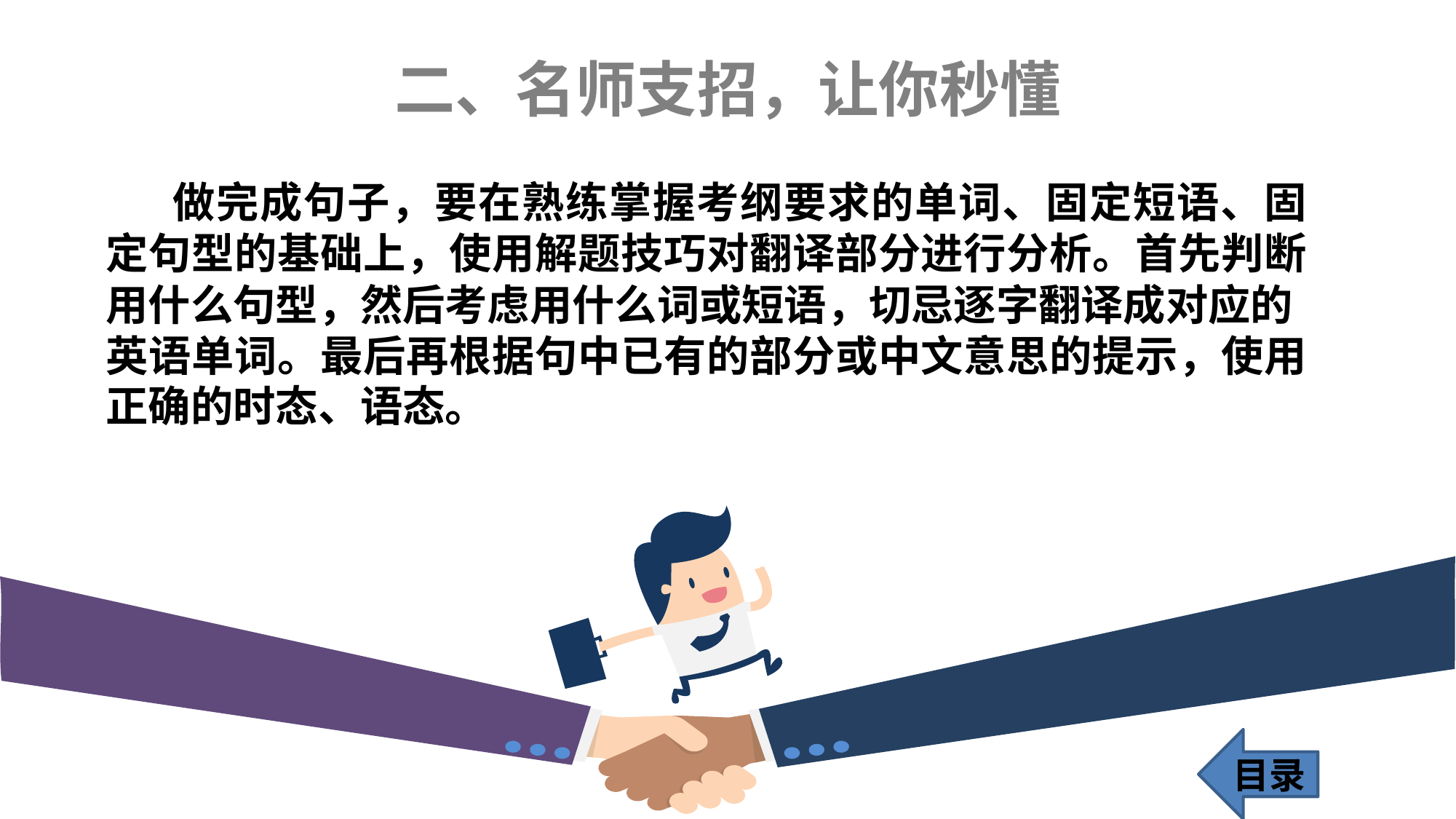

二、名师支招，让你秒懂
     做完成句子，要在熟练掌握考纲要求的单词、固定短语、固定句型的基础上，使用解题技巧对翻译部分进行分析。首先判断用什么句型，然后考虑用什么词或短语，切忌逐字翻译成对应的
英语单词。最后再根据句中已有的部分或中文意思的提示，使用正确的时态、语态。

目录